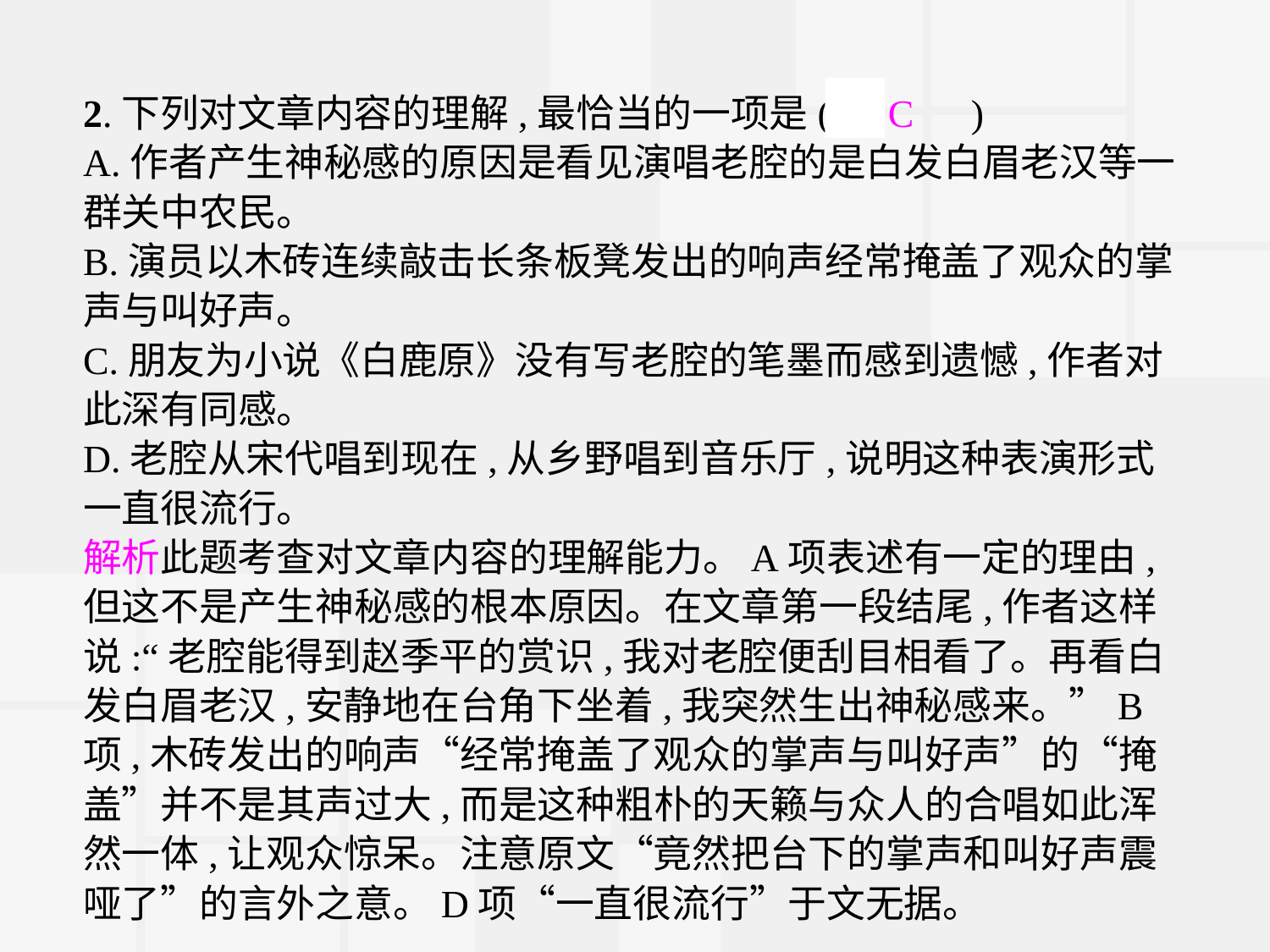

2.下列对文章内容的理解,最恰当的一项是(　C　)
A.作者产生神秘感的原因是看见演唱老腔的是白发白眉老汉等一群关中农民。
B.演员以木砖连续敲击长条板凳发出的响声经常掩盖了观众的掌声与叫好声。
C.朋友为小说《白鹿原》没有写老腔的笔墨而感到遗憾,作者对此深有同感。
D.老腔从宋代唱到现在,从乡野唱到音乐厅,说明这种表演形式一直很流行。
解析此题考查对文章内容的理解能力。A项表述有一定的理由,但这不是产生神秘感的根本原因。在文章第一段结尾,作者这样说:“老腔能得到赵季平的赏识,我对老腔便刮目相看了。再看白发白眉老汉,安静地在台角下坐着,我突然生出神秘感来。”B项,木砖发出的响声“经常掩盖了观众的掌声与叫好声”的“掩盖”并不是其声过大,而是这种粗朴的天籁与众人的合唱如此浑然一体,让观众惊呆。注意原文“竟然把台下的掌声和叫好声震哑了”的言外之意。D项“一直很流行”于文无据。